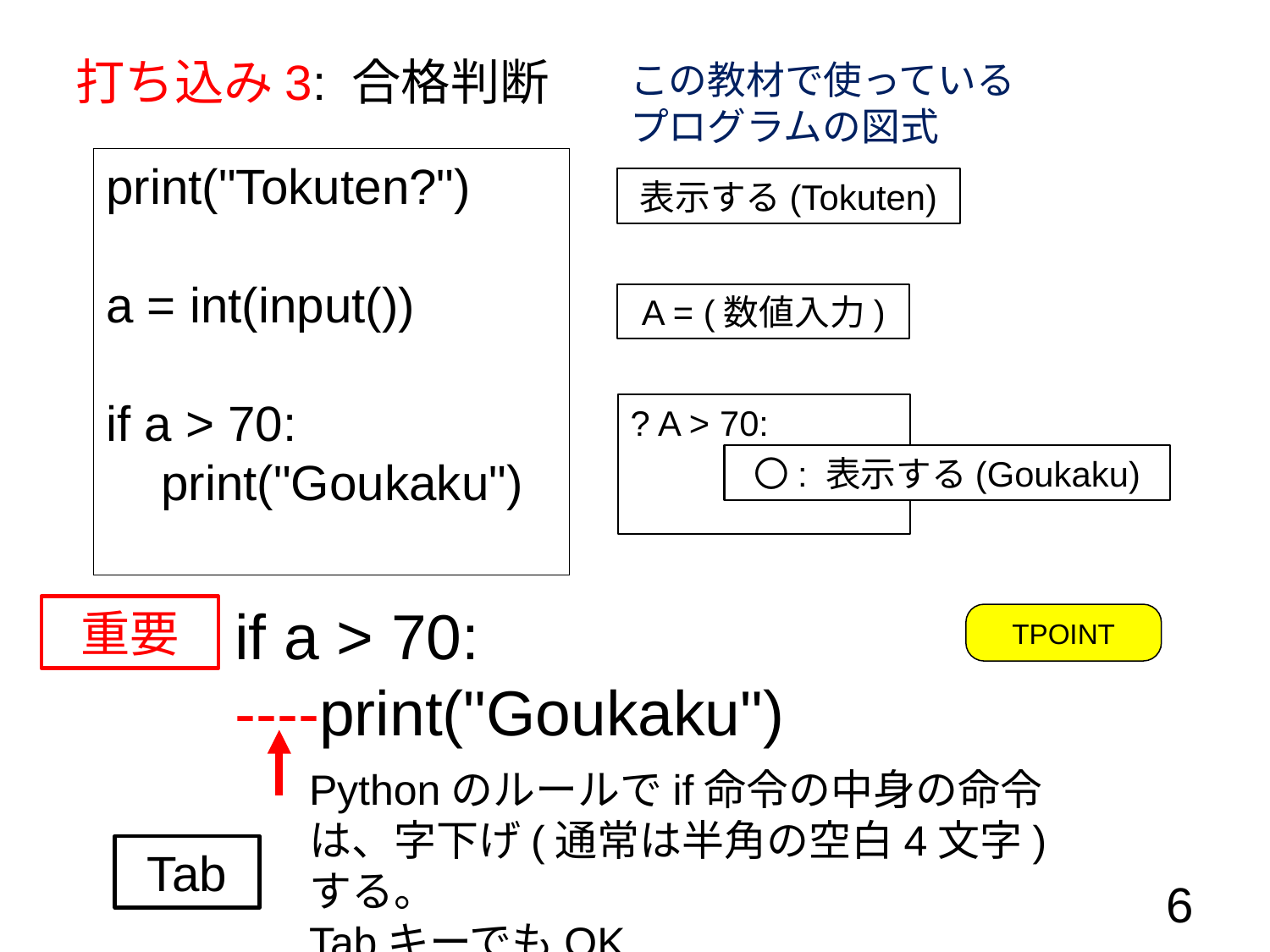

打ち込み3: 合格判断
この教材で使っている
プログラムの図式
print("Tokuten?")

a = int(input())

if a > 70:
    print("Goukaku")

表示する(Tokuten)
A = (数値入力)
? A > 70:

〇: 表示する(Goukaku)
if a > 70:
----print("Goukaku")

重要
TPOINT
Pythonのルールでif命令の中身の命令は、字下げ(通常は半角の空白4文字)する。
TabキーでもOK
Tab
6